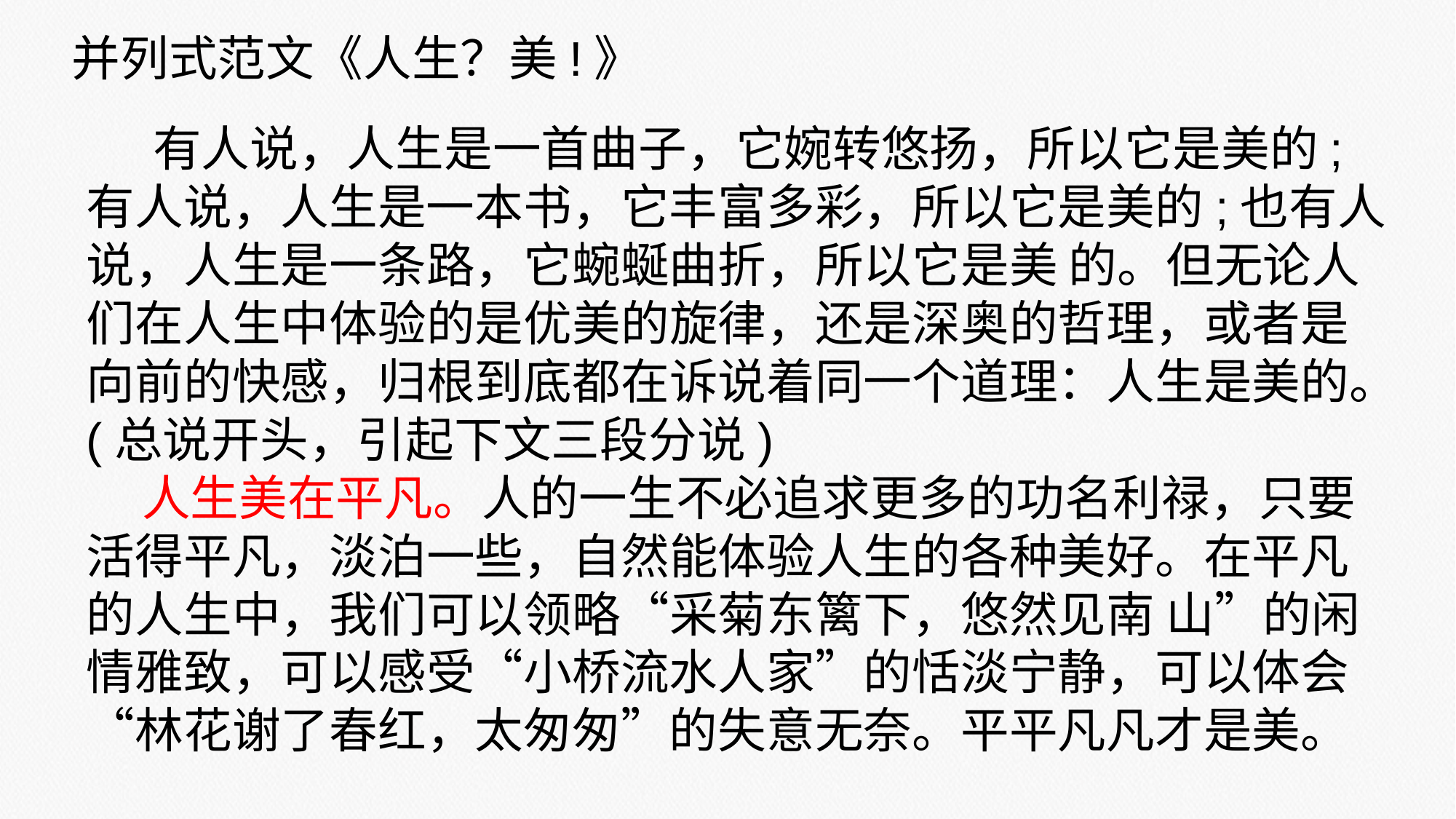

并列式范文《人生？美!》

     有人说，人生是一首曲子，它婉转悠扬，所以它是美的;有人说，人生是一本书，它丰富多彩，所以它是美的;也有人说，人生是一条路，它蜿蜒曲折，所以它是美 的。但无论人们在人生中体验的是优美的旋律，还是深奥的哲理，或者是向前的快感，归根到底都在诉说着同一个道理：人生是美的。(总说开头，引起下文三段分说)
    人生美在平凡。人的一生不必追求更多的功名利禄，只要活得平凡，淡泊一些，自然能体验人生的各种美好。在平凡的人生中，我们可以领略“采菊东篱下，悠然见南 山”的闲情雅致，可以感受“小桥流水人家”的恬淡宁静，可以体会“林花谢了春红，太匆匆”的失意无奈。平平凡凡才是美。